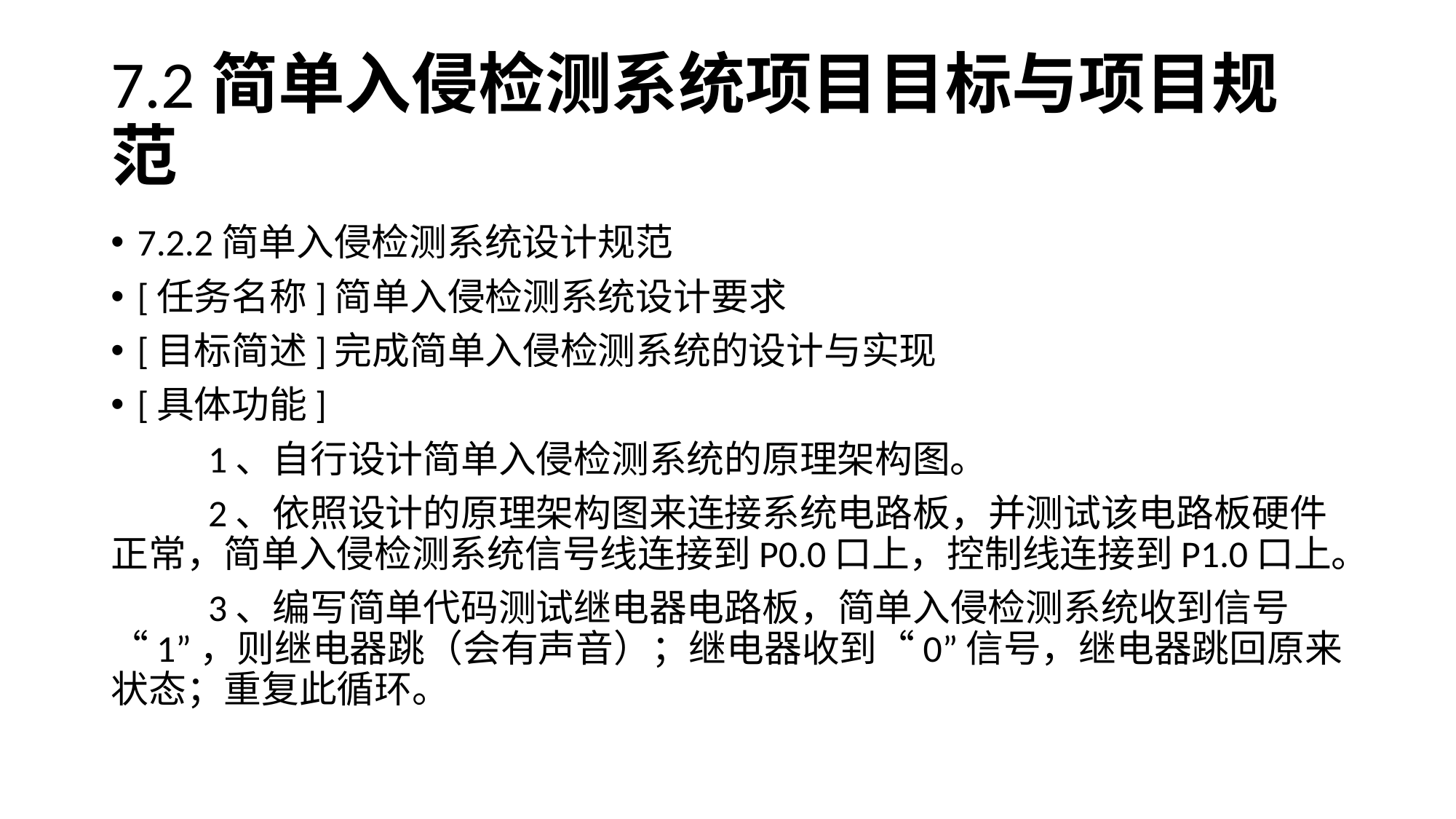

# 7.2简单入侵检测系统项目目标与项目规范
7.2.2简单入侵检测系统设计规范
[任务名称]简单入侵检测系统设计要求
[目标简述]完成简单入侵检测系统的设计与实现
[具体功能]
	1、自行设计简单入侵检测系统的原理架构图。
	2、依照设计的原理架构图来连接系统电路板，并测试该电路板硬件正常，简单入侵检测系统信号线连接到P0.0口上，控制线连接到P1.0口上。
	3、编写简单代码测试继电器电路板，简单入侵检测系统收到信号“1”，则继电器跳（会有声音）；继电器收到“0”信号，继电器跳回原来状态；重复此循环。